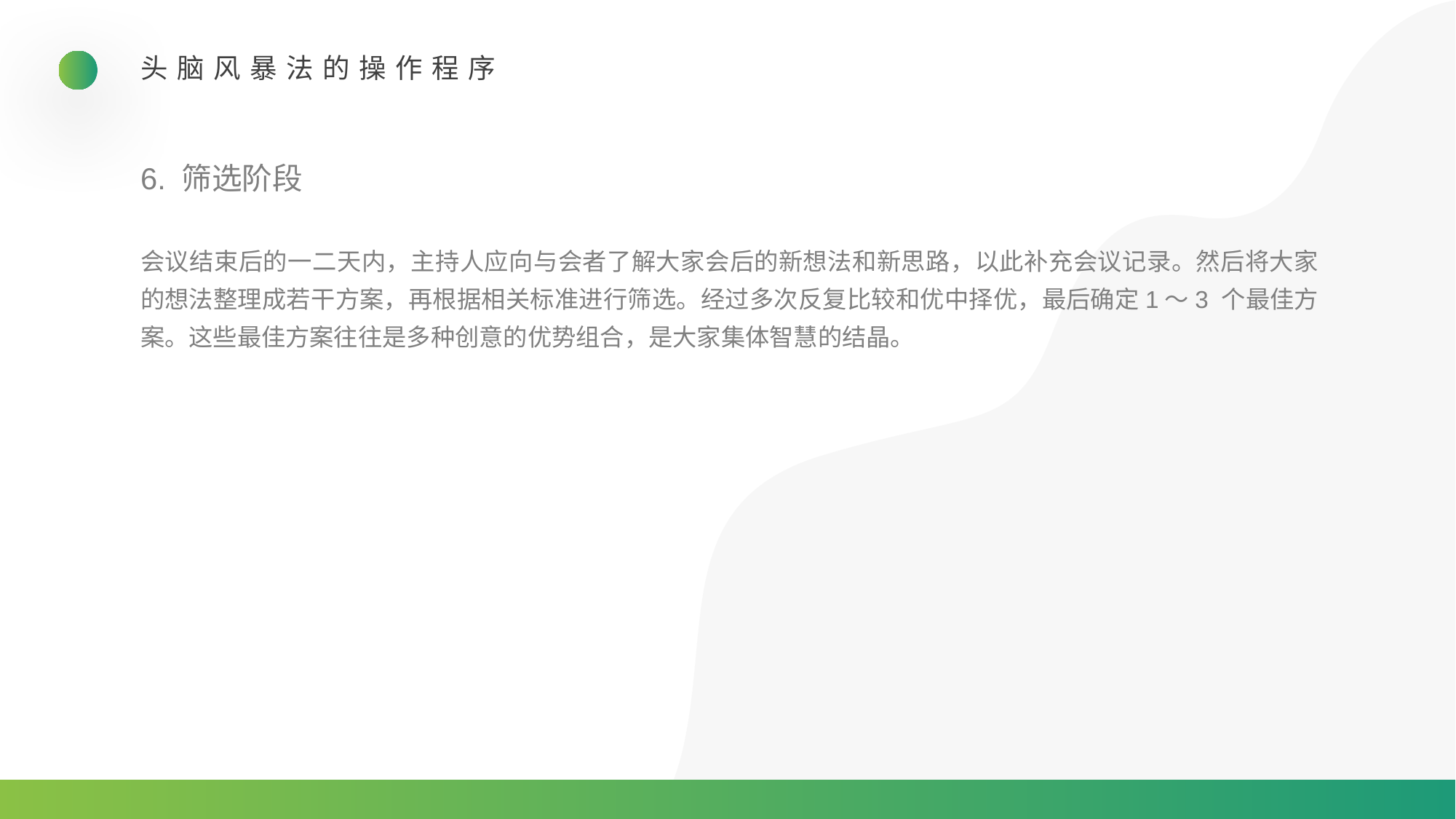

头脑风暴法的操作程序
6. 筛选阶段
会议结束后的一二天内，主持人应向与会者了解大家会后的新想法和新思路，以此补充会议记录。然后将大家的想法整理成若干方案，再根据相关标准进行筛选。经过多次反复比较和优中择优，最后确定1～3 个最佳方案。这些最佳方案往往是多种创意的优势组合，是大家集体智慧的结晶。